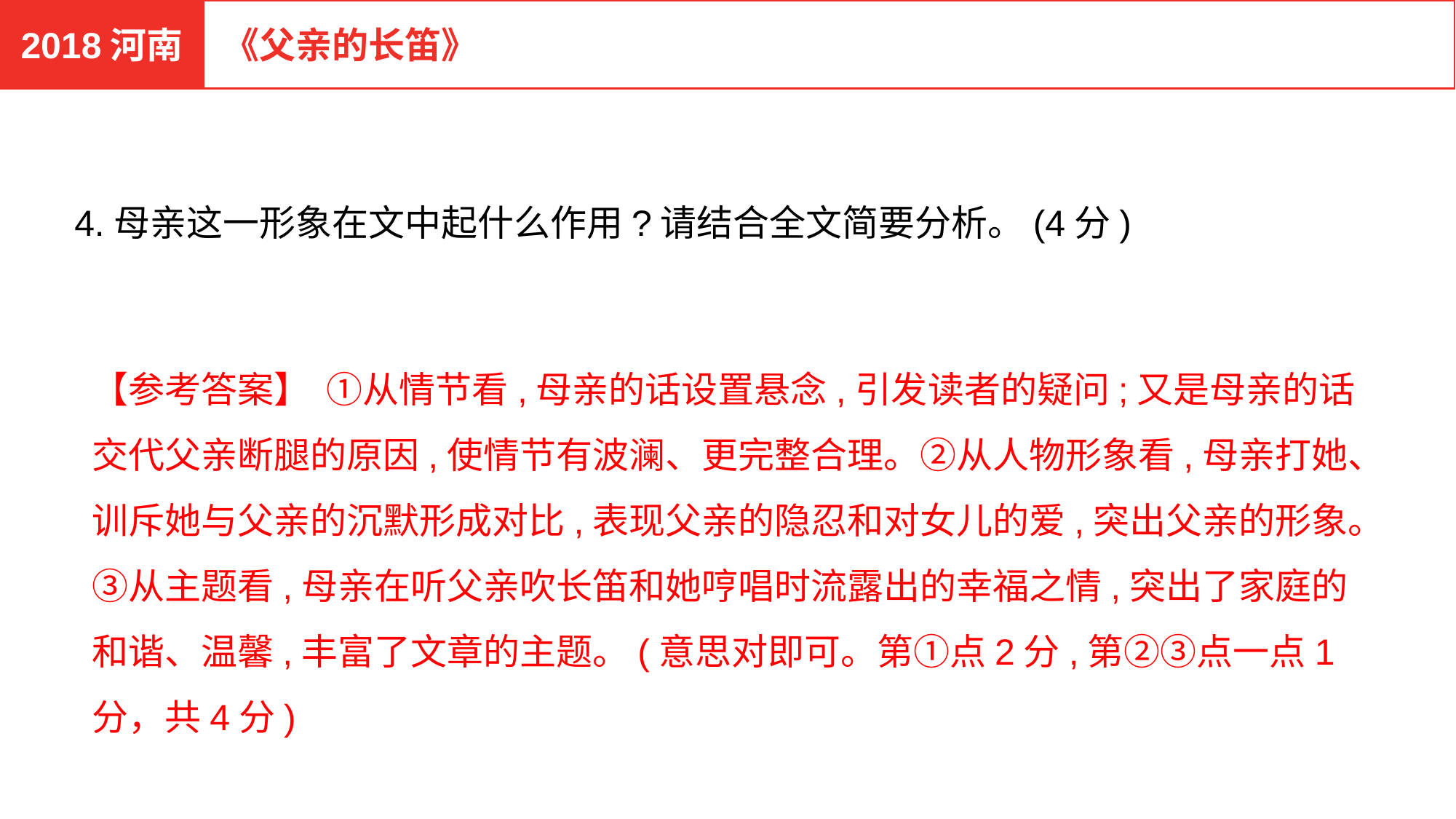

2018河南
《父亲的长笛》
4.母亲这一形象在文中起什么作用?请结合全文简要分析。(4分)
【参考答案】  ①从情节看,母亲的话设置悬念,引发读者的疑问;又是母亲的话交代父亲断腿的原因,使情节有波澜、更完整合理。②从人物形象看,母亲打她、训斥她与父亲的沉默形成对比,表现父亲的隐忍和对女儿的爱,突出父亲的形象。③从主题看,母亲在听父亲吹长笛和她哼唱时流露出的幸福之情,突出了家庭的和谐、温馨,丰富了文章的主题。(意思对即可。第①点2分,第②③点一点1分，共4分)